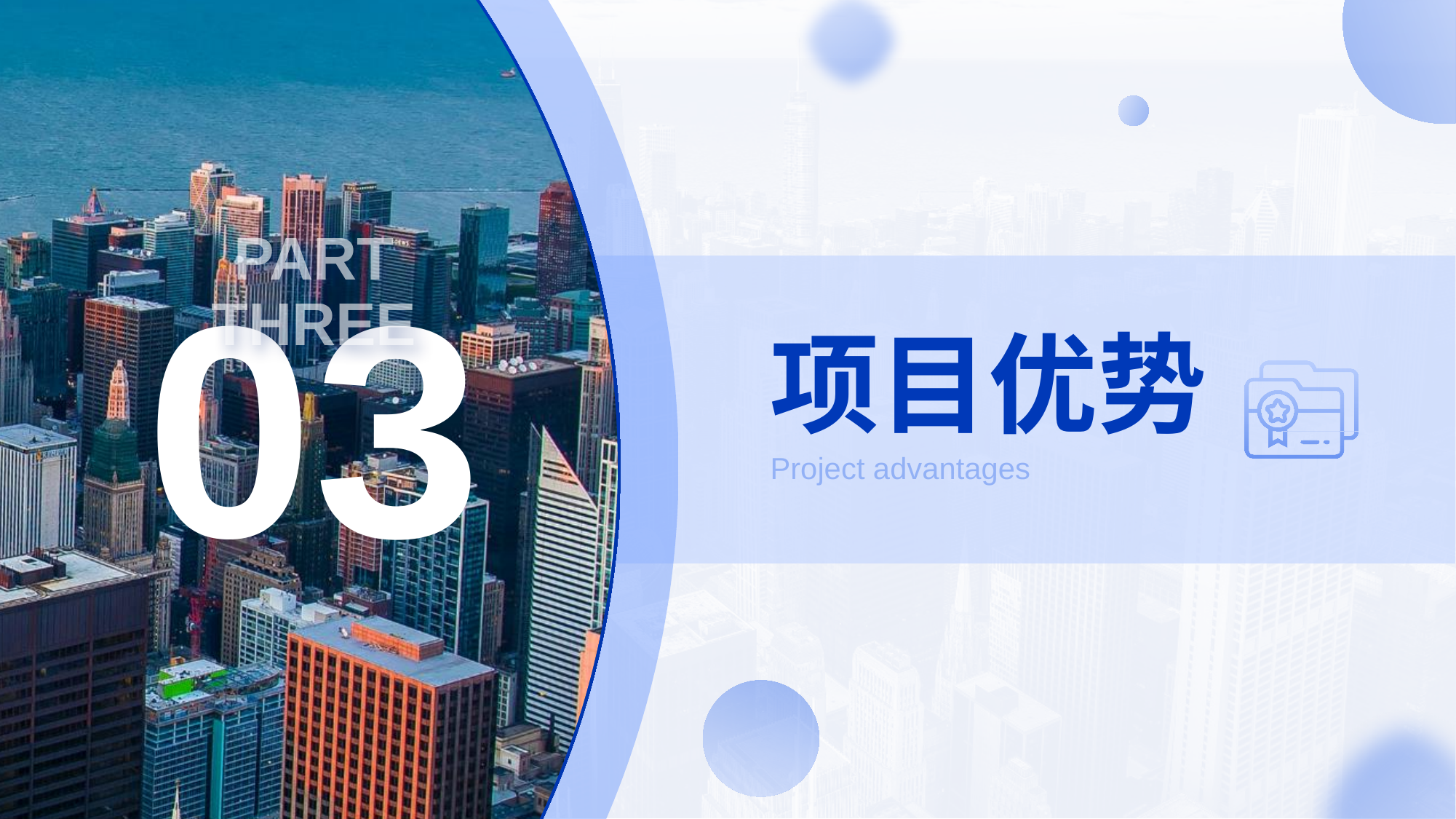

PART THREE
03
# 项目优势

Project advantages